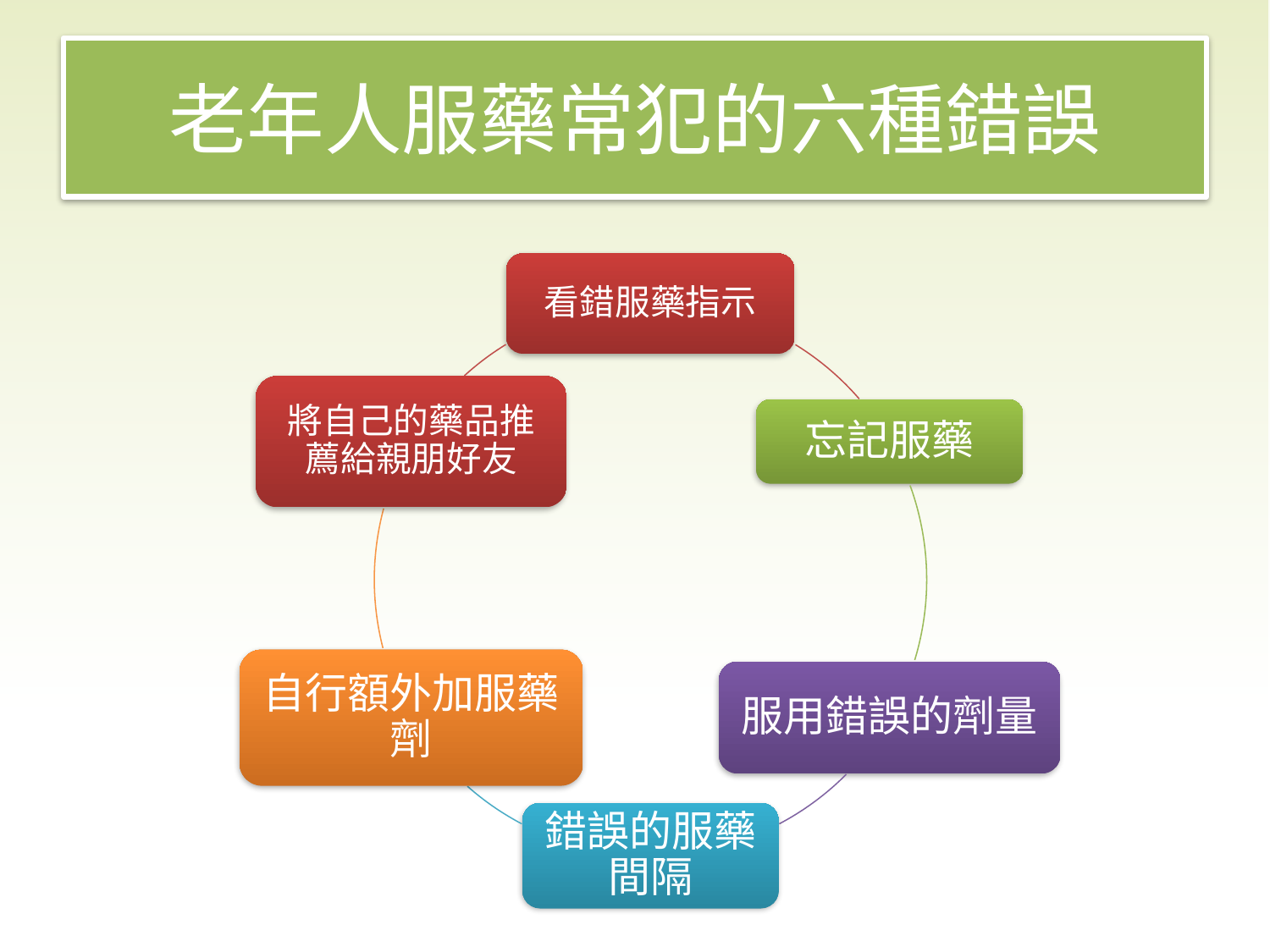

# 老年人服藥常犯的六種錯誤
看錯服藥指示
忘記服藥
服用錯誤的劑量
錯誤的服藥間隔
自行額外加服藥劑
將自己的藥品推薦給親朋好友